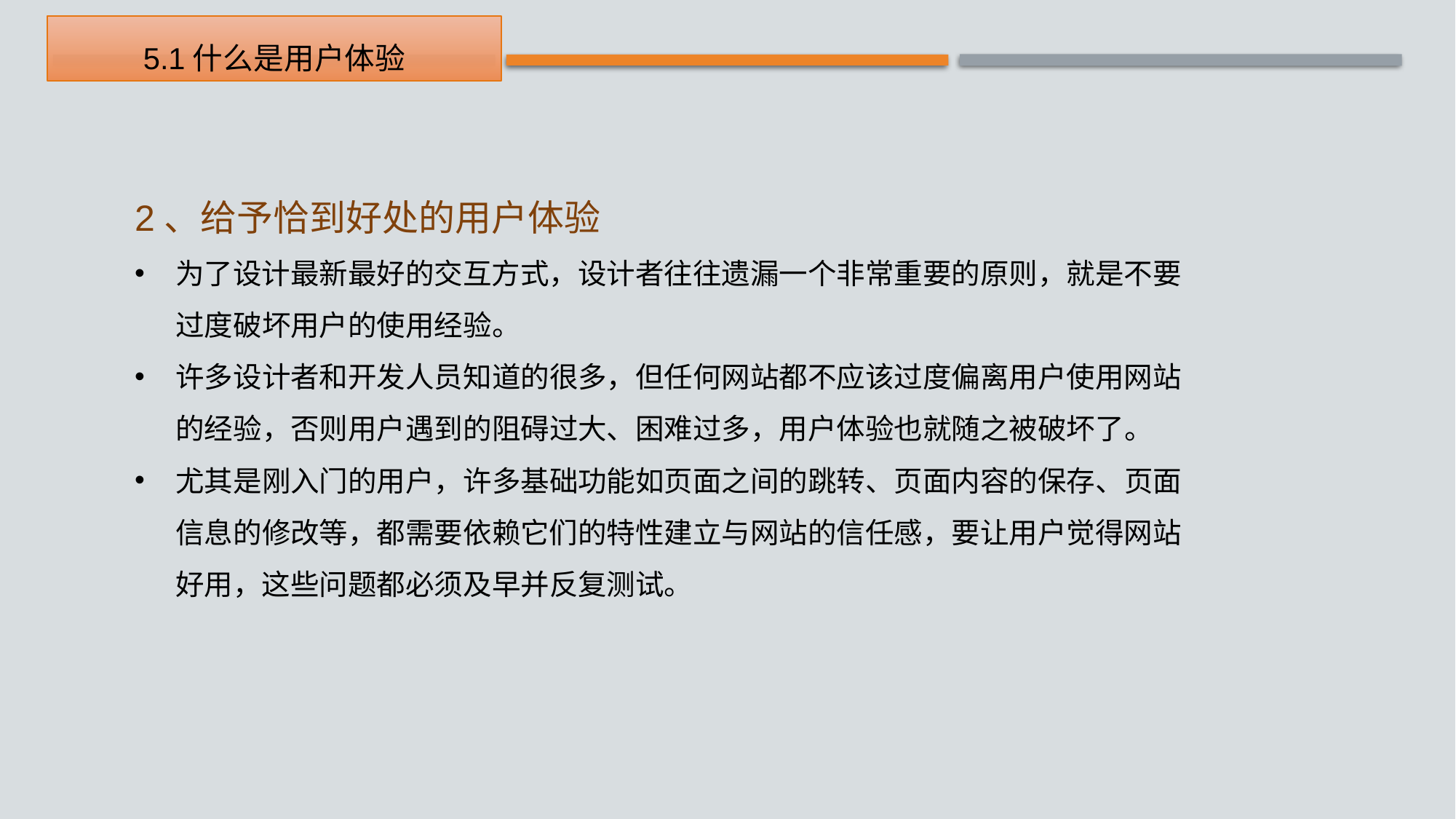

5.1什么是用户体验
2、给予恰到好处的用户体验
为了设计最新最好的交互方式，设计者往往遗漏一个非常重要的原则，就是不要过度破坏用户的使用经验。
许多设计者和开发人员知道的很多，但任何网站都不应该过度偏离用户使用网站的经验，否则用户遇到的阻碍过大、困难过多，用户体验也就随之被破坏了。
尤其是刚入门的用户，许多基础功能如页面之间的跳转、页面内容的保存、页面信息的修改等，都需要依赖它们的特性建立与网站的信任感，要让用户觉得网站好用，这些问题都必须及早并反复测试。